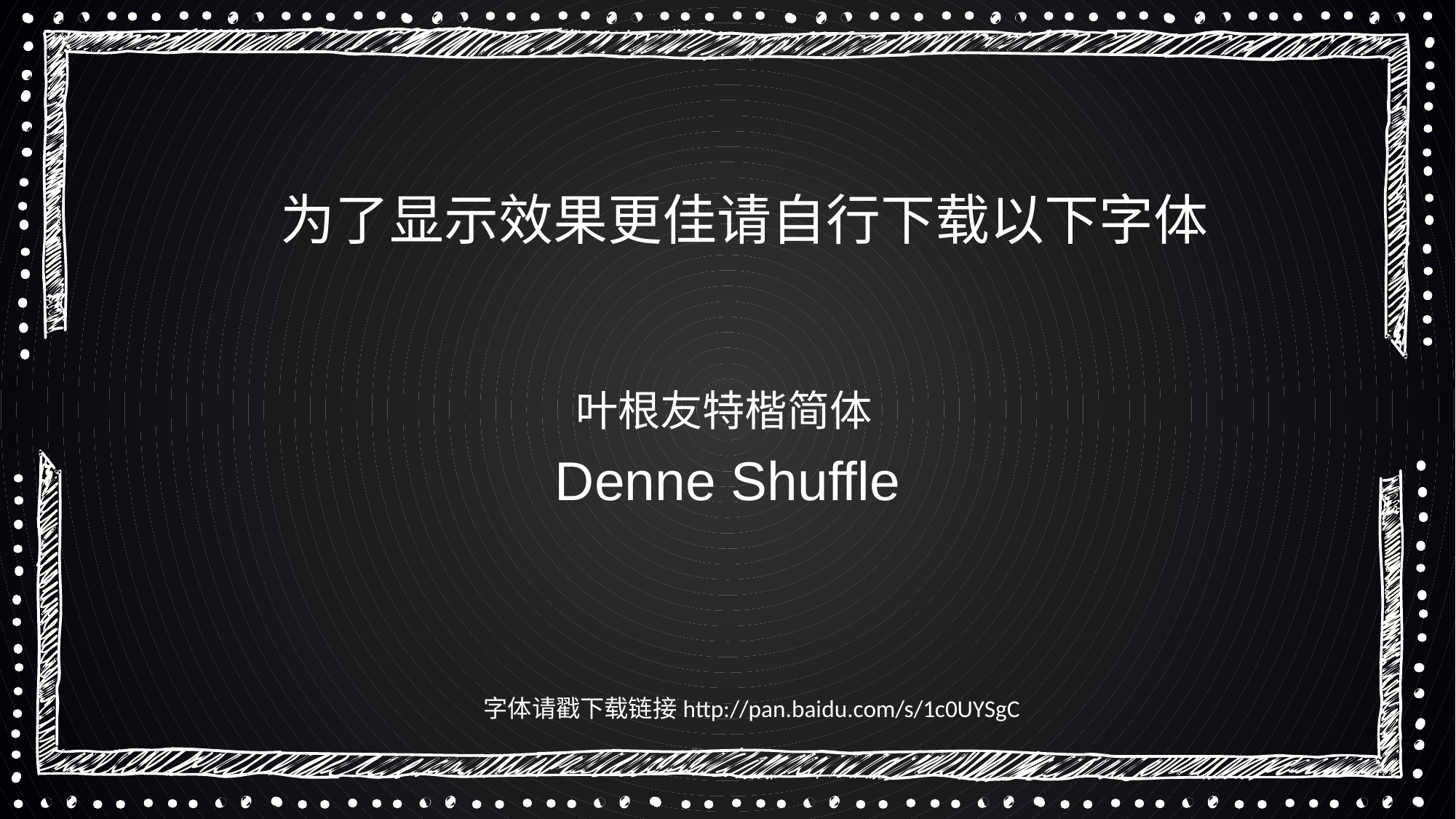

为了显示效果更佳请自行下载以下字体
叶根友特楷简体
Denne Shuffle
字体请戳下载链接http://pan.baidu.com/s/1c0UYSgC